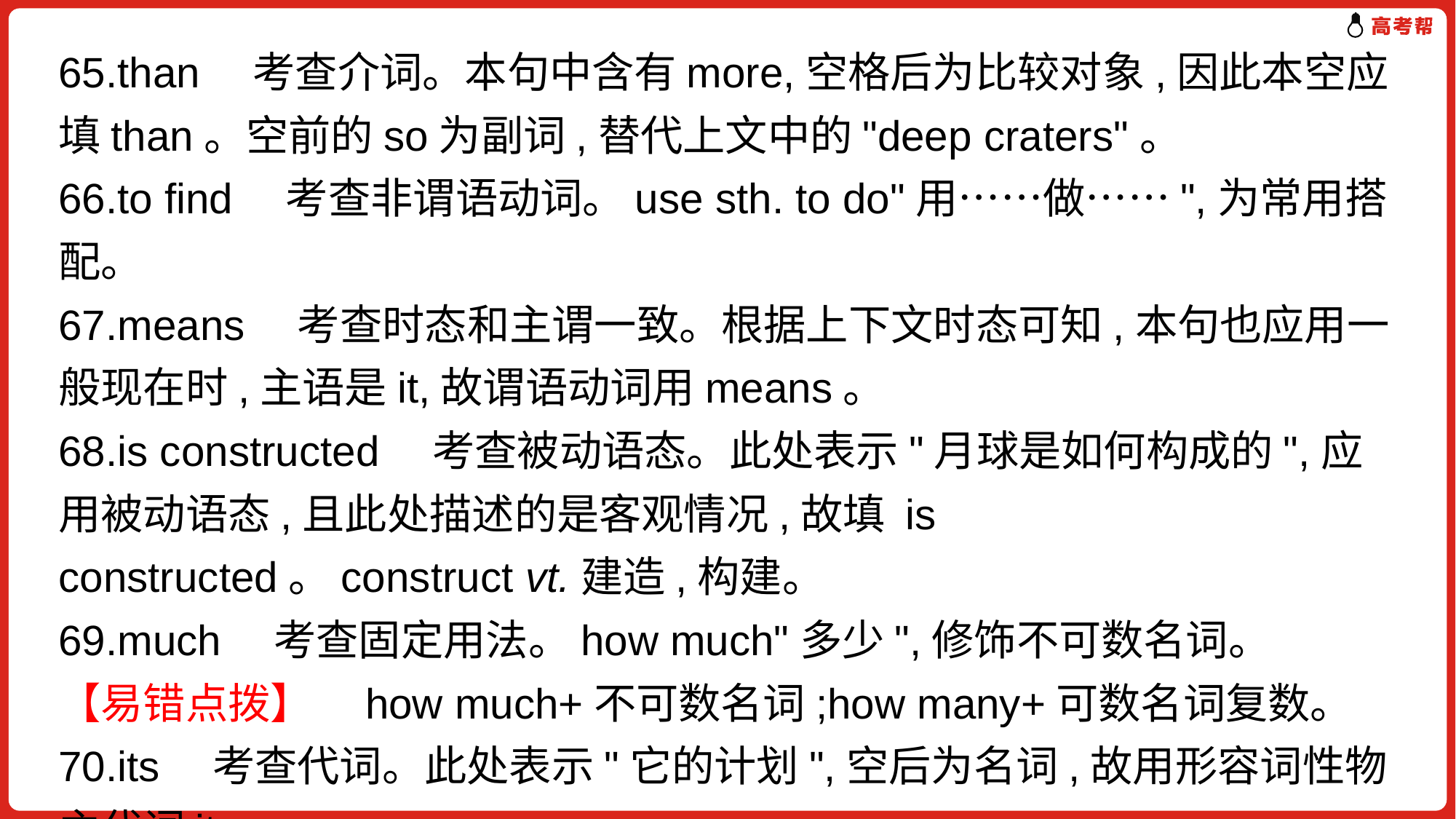

65.than　考查介词。本句中含有more,空格后为比较对象,因此本空应填than。空前的so为副词,替代上文中的"deep craters"。
66.to find　考查非谓语动词。use sth. to do"用……做……",为常用搭配。
67.means　考查时态和主谓一致。根据上下文时态可知,本句也应用一般现在时,主语是it,故谓语动词用means。
68.is constructed　考查被动语态。此处表示"月球是如何构成的",应用被动语态,且此处描述的是客观情况,故填 is constructed。construct vt.建造,构建。
69.much　考查固定用法。how much"多少",修饰不可数名词。
【易错点拨】　how much+不可数名词;how many+可数名词复数。
70.its　考查代词。此处表示"它的计划",空后为名词,故用形容词性物主代词its。